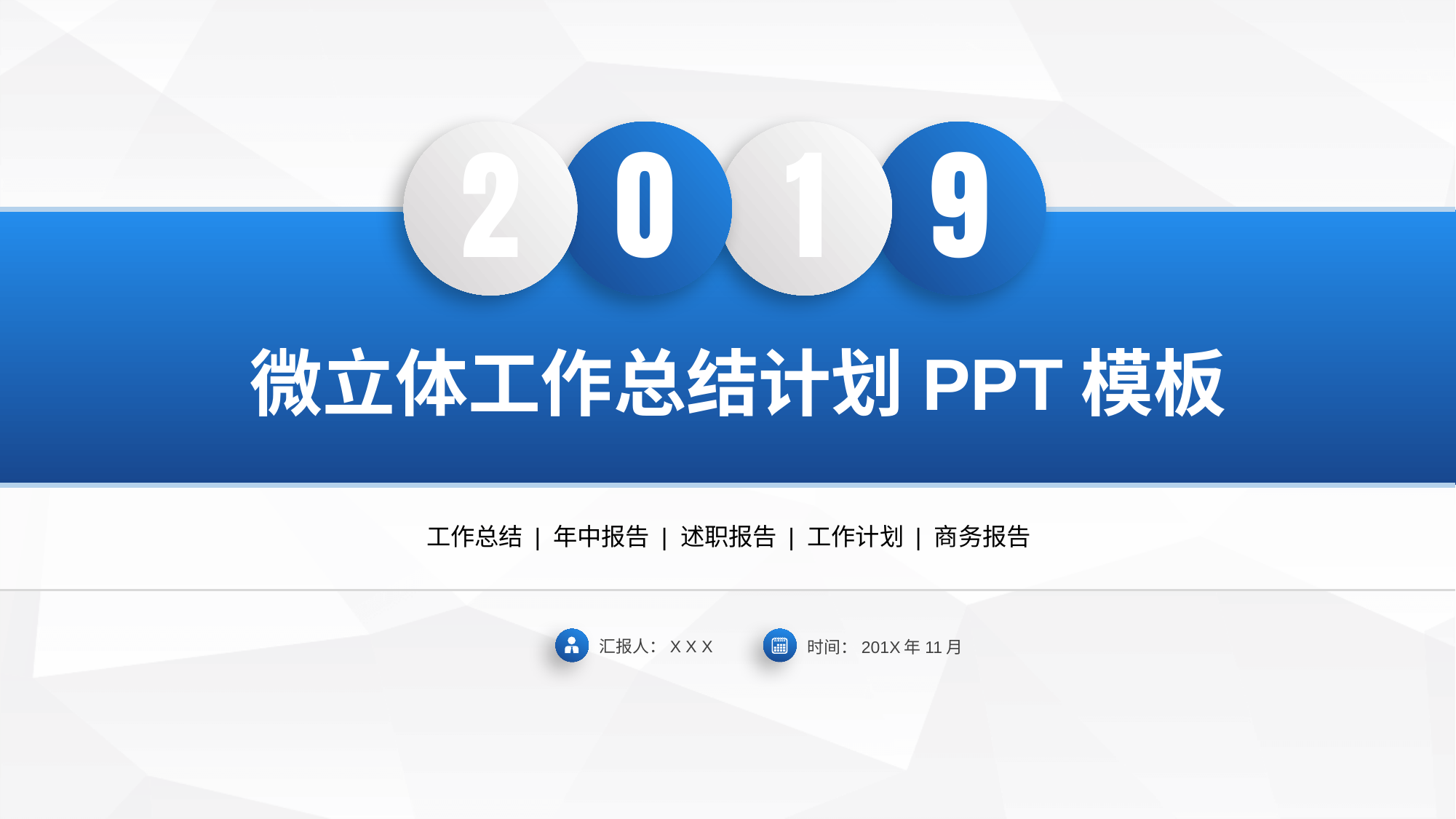

2
1
0
9

微立体工作总结计划PPT模板

工作总结 | 年中报告 | 述职报告 | 工作计划 | 商务报告

汇报人：X X X

时间：201X年11月